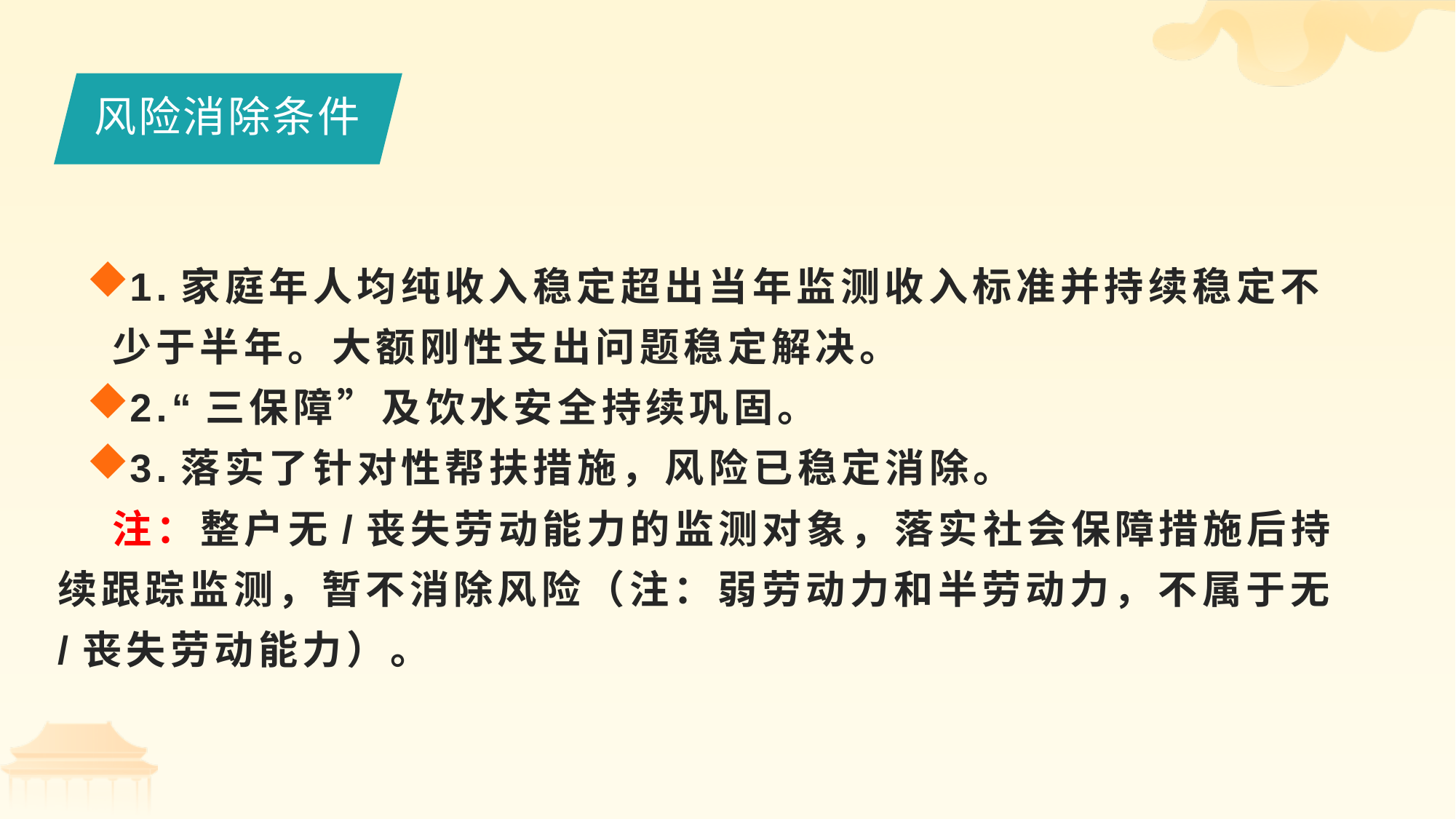

风险消除条件
1.家庭年人均纯收入稳定超出当年监测收入标准并持续稳定不少于半年。大额刚性支出问题稳定解决。
2.“三保障”及饮水安全持续巩固。
3.落实了针对性帮扶措施，风险已稳定消除。
注：整户无/丧失劳动能力的监测对象，落实社会保障措施后持续跟踪监测，暂不消除风险（注：弱劳动力和半劳动力，不属于无/丧失劳动能力）。